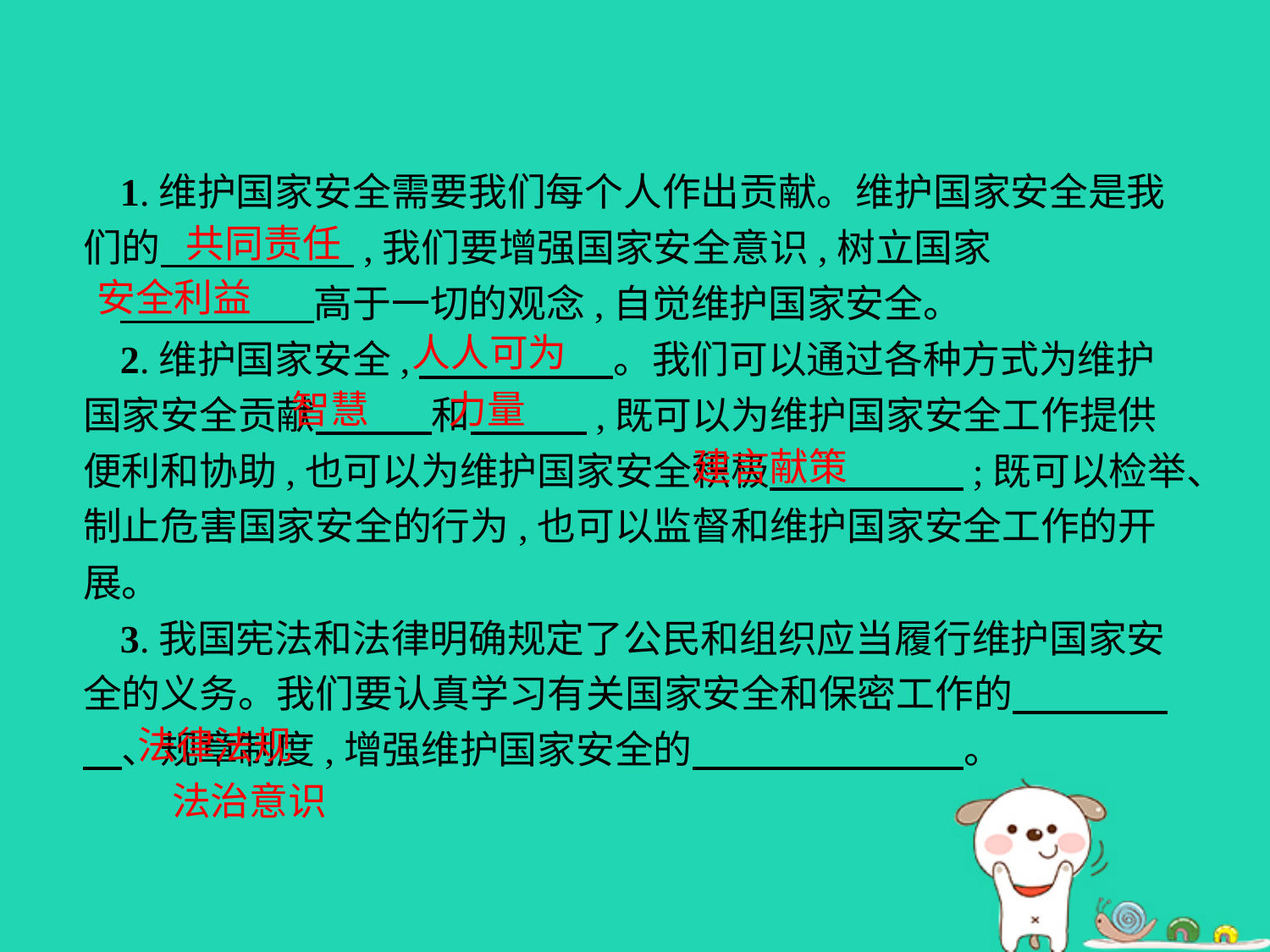

1.维护国家安全需要我们每个人作出贡献。维护国家安全是我们的　　　　　,我们要增强国家安全意识,树立国家
　　　　　高于一切的观念,自觉维护国家安全。
2.维护国家安全,　　　　　。我们可以通过各种方式为维护国家安全贡献　　　和　　　,既可以为维护国家安全工作提供便利和协助,也可以为维护国家安全积极　　　　　;既可以检举、制止危害国家安全的行为,也可以监督和维护国家安全工作的开展。
3.我国宪法和法律明确规定了公民和组织应当履行维护国家安全的义务。我们要认真学习有关国家安全和保密工作的　　　　　、规章制度,增强维护国家安全的　　　　　　　。
共同责任
安全利益
人人可为
智慧
力量
建言献策
法律法规
法治意识